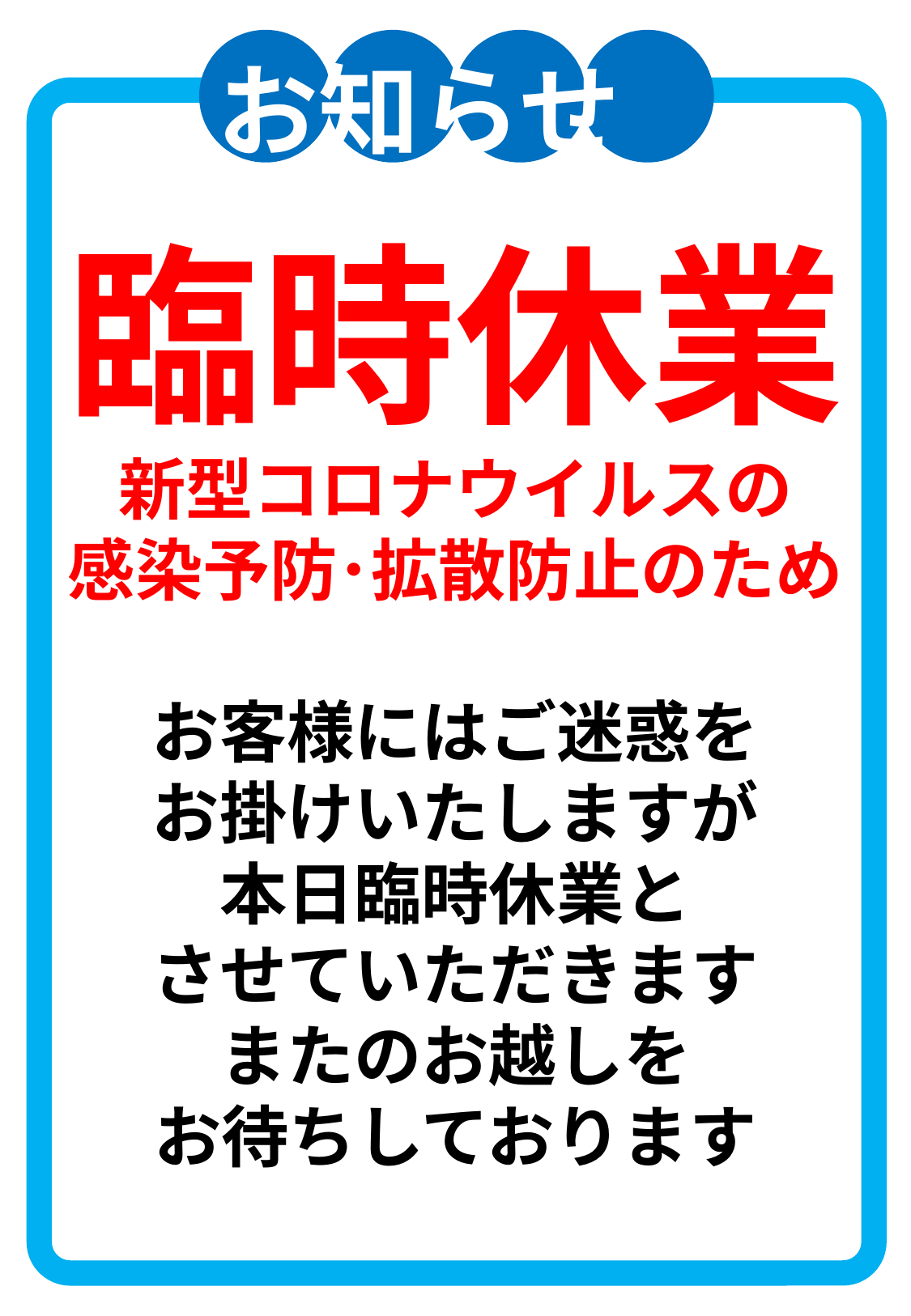

お知らせ

臨時休業
新型コロナウイルスの
感染予防･拡散防止のため
お客様にはご迷惑を
お掛けいたしますが
本日臨時休業と
させていただきます
またのお越しを
お待ちしております